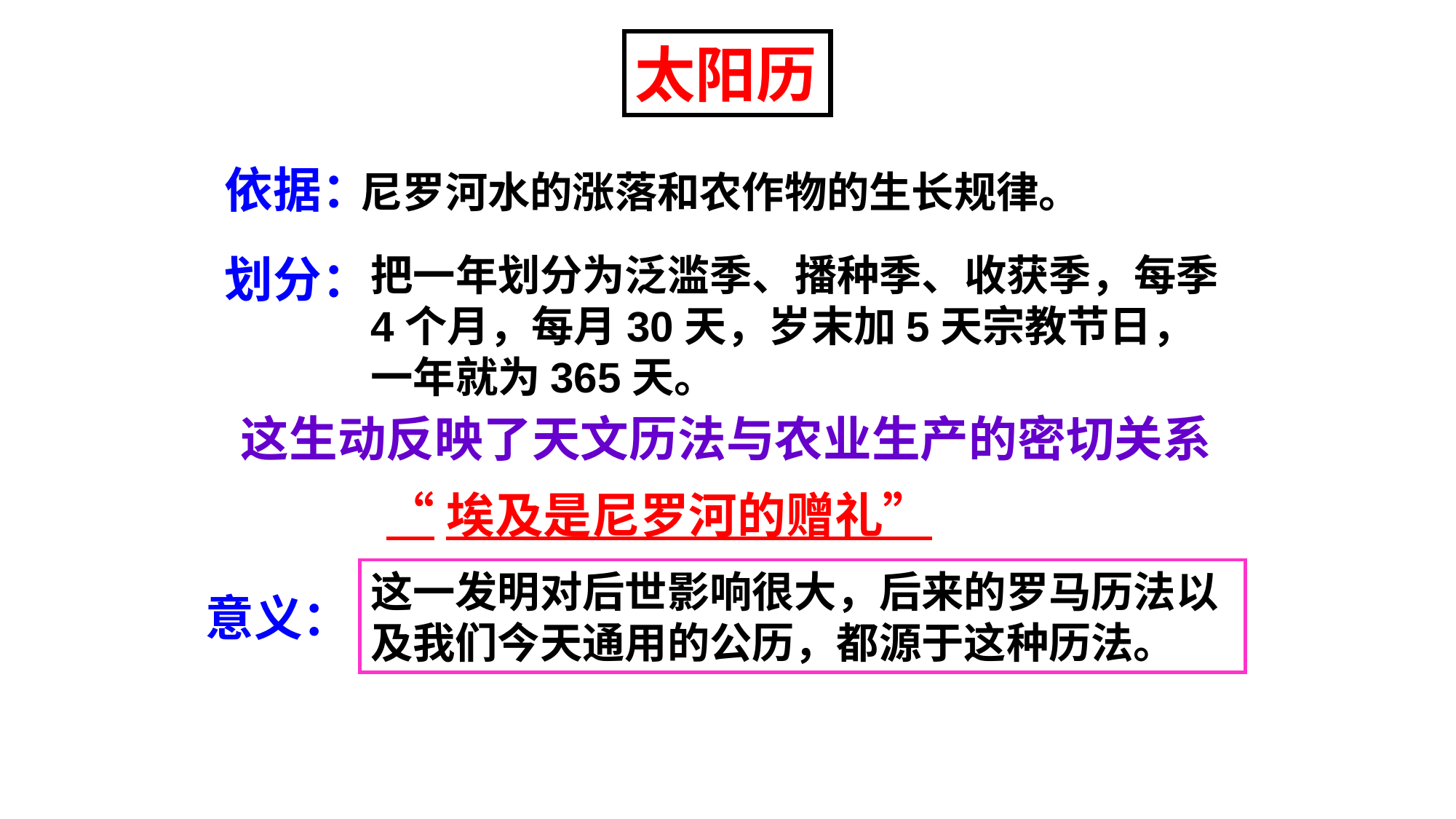

太阳历
依据：
尼罗河水的涨落和农作物的生长规律。
划分：
把一年划分为泛滥季、播种季、收获季，每季4个月，每月30天，岁末加5天宗教节日，一年就为365天。
这生动反映了天文历法与农业生产的密切关系
“埃及是尼罗河的赠礼”
这一发明对后世影响很大，后来的罗马历法以及我们今天通用的公历，都源于这种历法。
意义：